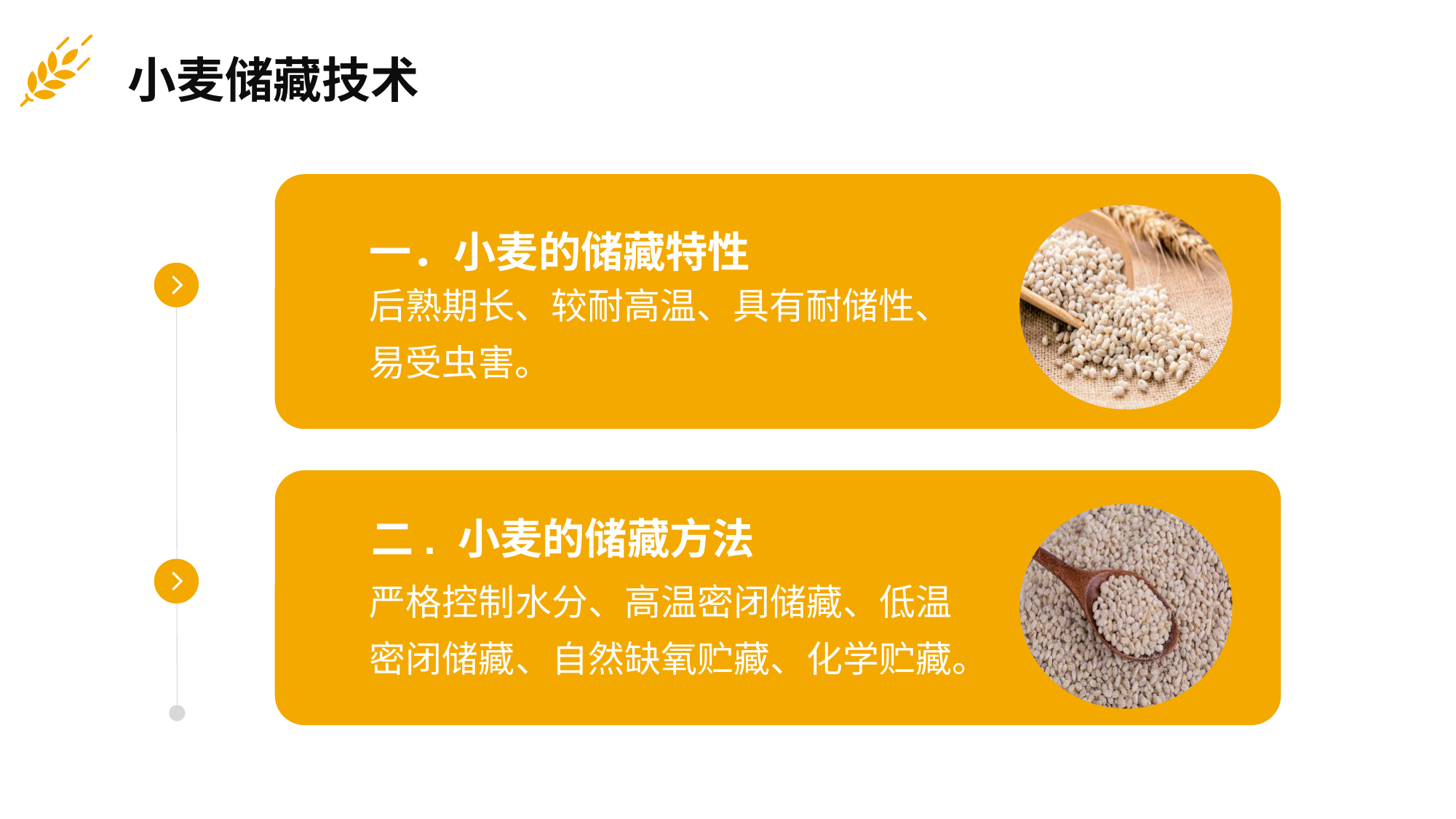

小麦储藏技术

一．小麦的储藏特性
后熟期长、较耐高温、具有耐储性、易受虫害。

二. 小麦的储藏方法
严格控制水分、高温密闭储藏、低温密闭储藏、自然缺氧贮藏、化学贮藏。